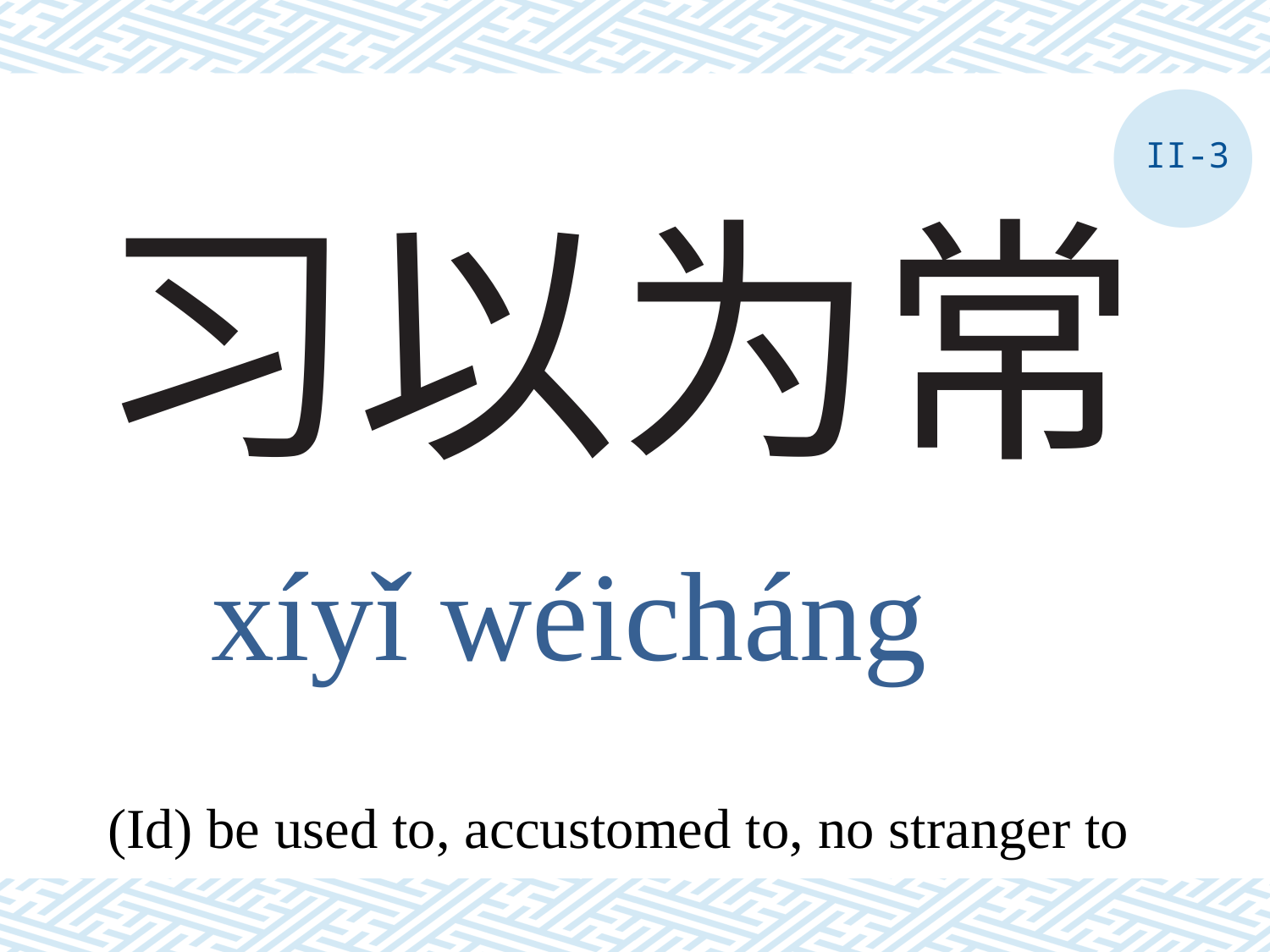

II-3

# 习以为常
xíyǐ wéicháng
(Id) be used to, accustomed to, no stranger to